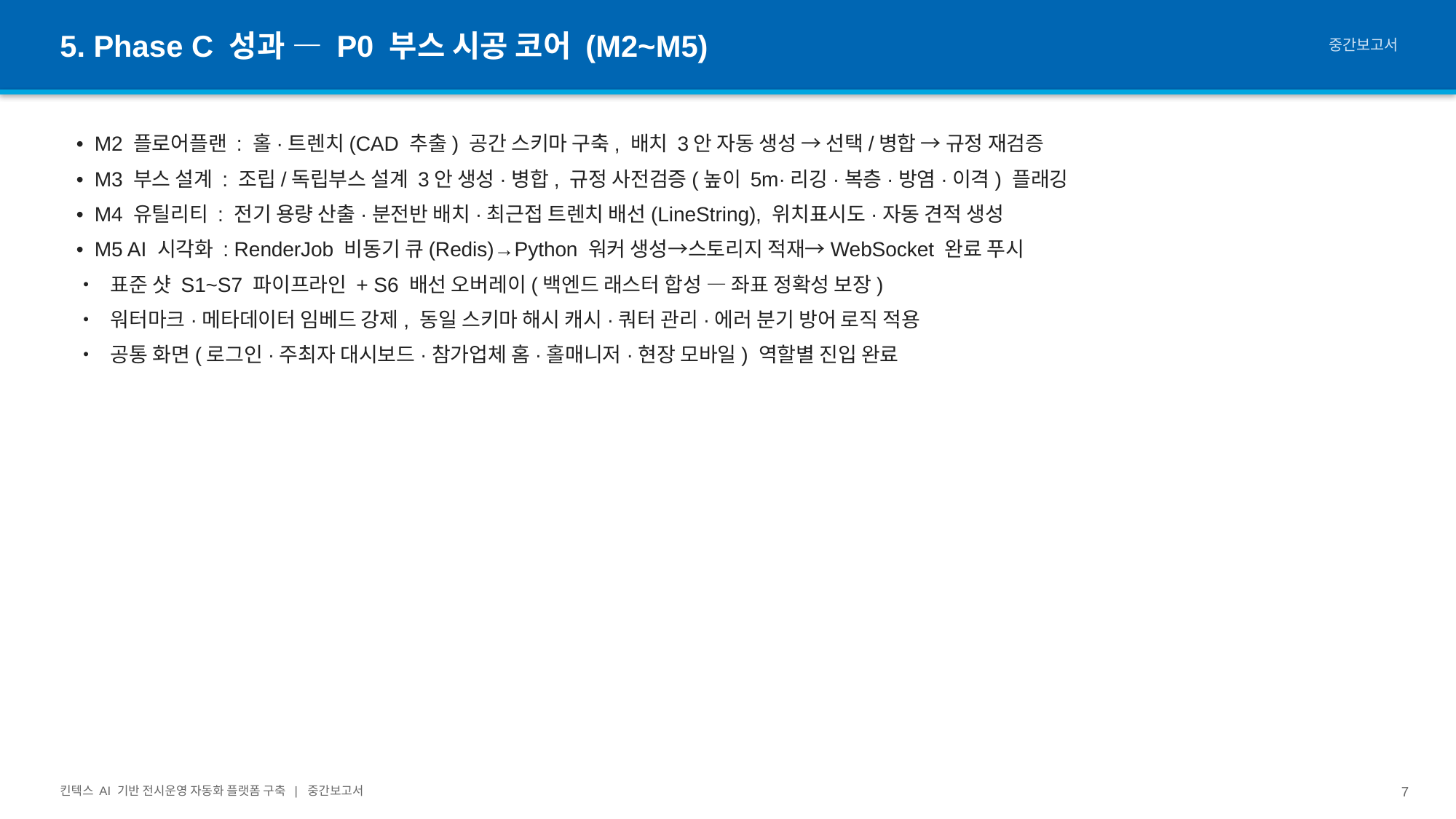

5. Phase C 성과 — P0 부스 시공 코어 (M2~M5)
중간보고서

•  M2 플로어플랜 : 홀·트렌치(CAD 추출) 공간 스키마 구축, 배치 3안 자동 생성 → 선택/병합 → 규정 재검증
•  M3 부스 설계 : 조립/독립부스 설계 3안 생성·병합, 규정 사전검증(높이 5m·리깅·복층·방염·이격) 플래깅
•  M4 유틸리티 : 전기 용량 산출·분전반 배치·최근접 트렌치 배선(LineString), 위치표시도·자동 견적 생성
•  M5 AI 시각화 : RenderJob 비동기 큐(Redis)→Python 워커 생성→스토리지 적재→WebSocket 완료 푸시
•  표준 샷 S1~S7 파이프라인 + S6 배선 오버레이(백엔드 래스터 합성 — 좌표 정확성 보장)
•  워터마크·메타데이터 임베드 강제, 동일 스키마 해시 캐시·쿼터 관리·에러 분기 방어 로직 적용
•  공통 화면(로그인·주최자 대시보드·참가업체 홈·홀매니저·현장 모바일) 역할별 진입 완료
킨텍스 AI 기반 전시운영 자동화 플랫폼 구축  |  중간보고서
7